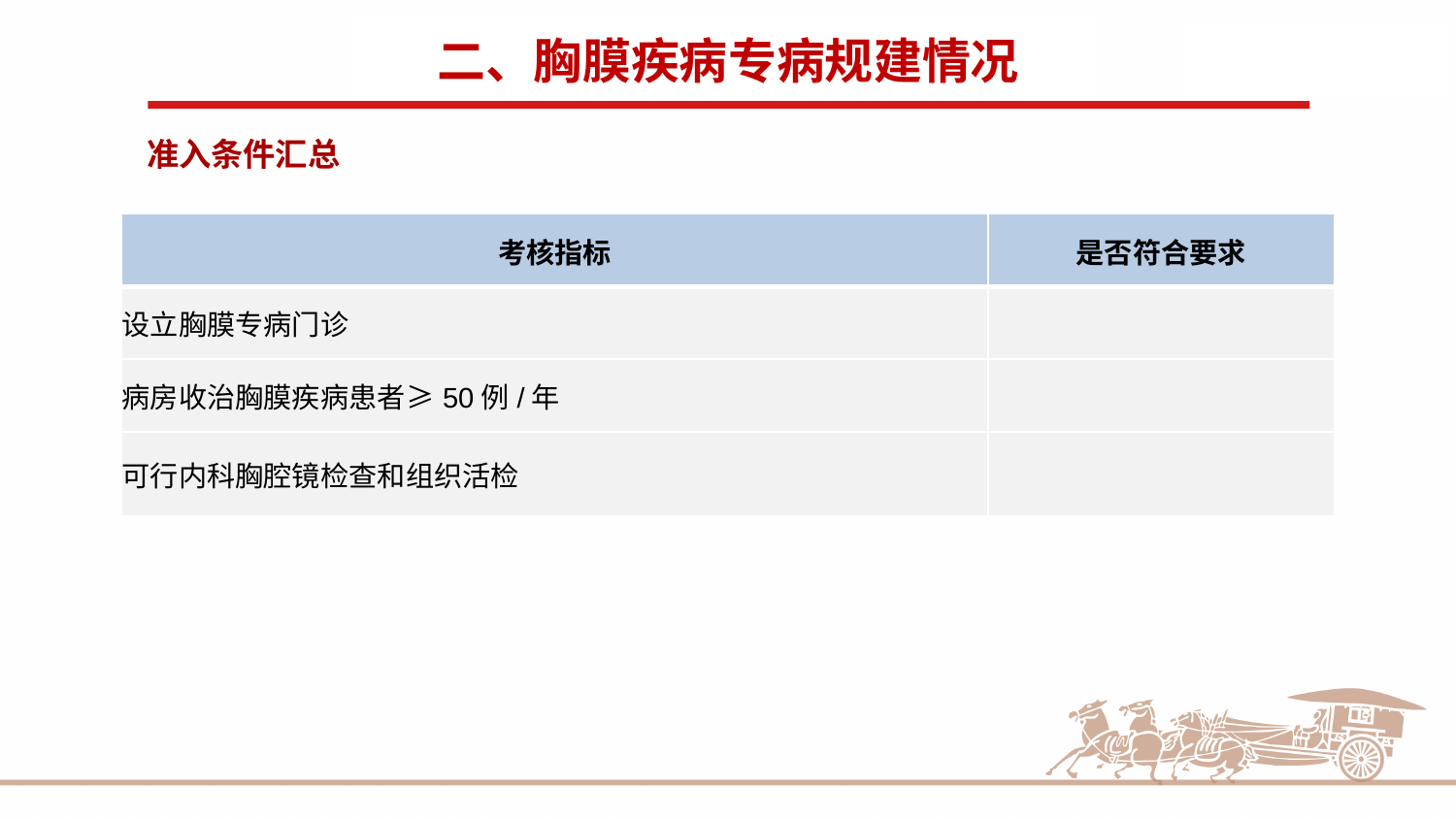

二、胸膜疾病专病规建情况
准入条件汇总
| 考核指标 | 是否符合要求 |
| --- | --- |
| 设立胸膜专病门诊 |  |
| 病房收治胸膜疾病患者≥50例/年 |  |
| 可行内科胸腔镜检查和组织活检 |  |